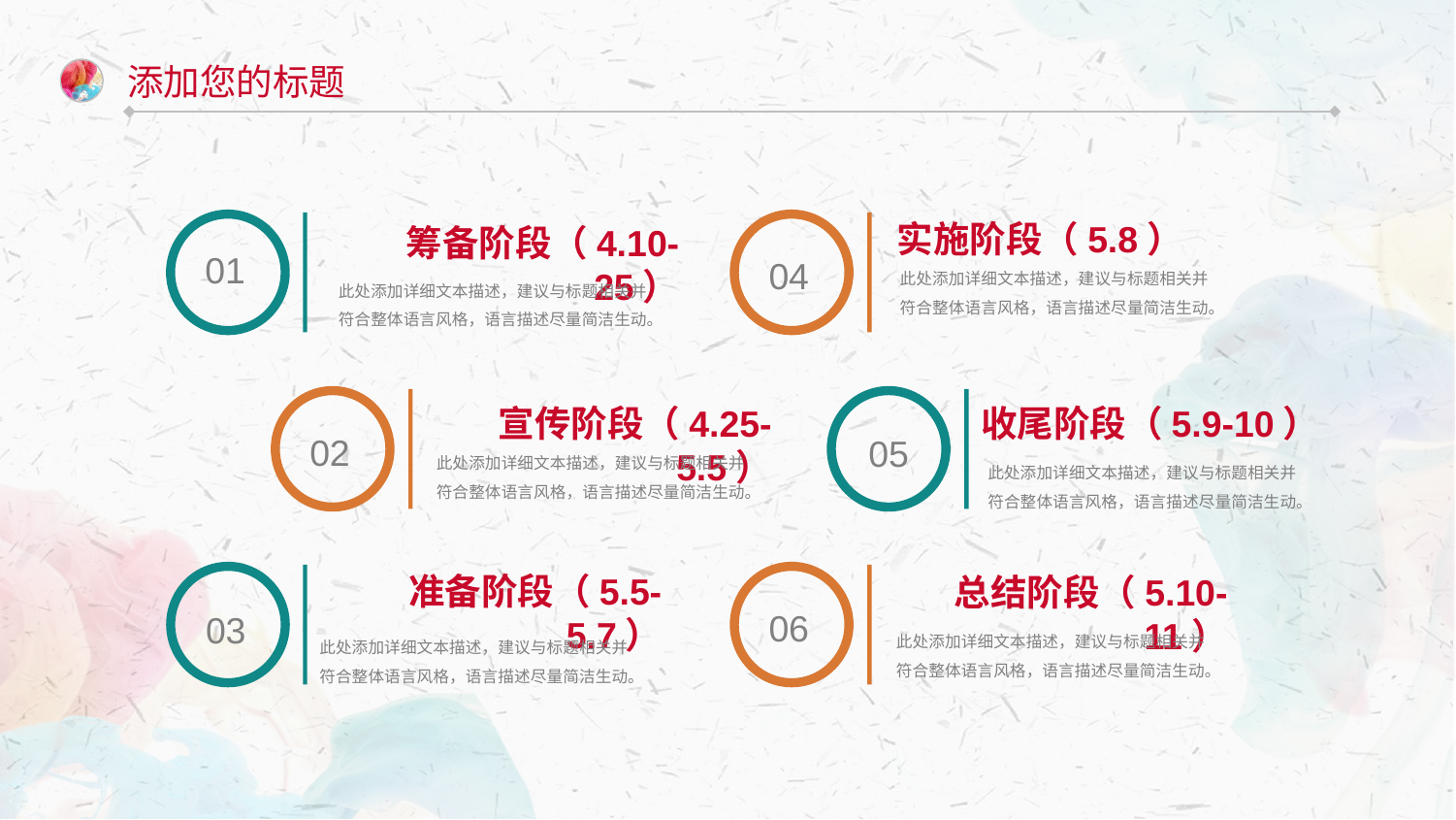

添加您的标题

01

04
实施阶段（5.8）
此处添加详细文本描述，建议与标题相关并符合整体语言风格，语言描述尽量简洁生动。
筹备阶段（4.10-25）
此处添加详细文本描述，建议与标题相关并符合整体语言风格，语言描述尽量简洁生动。

02

05
宣传阶段（4.25-5.5）
此处添加详细文本描述，建议与标题相关并符合整体语言风格，语言描述尽量简洁生动。
收尾阶段（5.9-10）
此处添加详细文本描述，建议与标题相关并符合整体语言风格，语言描述尽量简洁生动。

03

06
准备阶段（5.5-5.7）
此处添加详细文本描述，建议与标题相关并符合整体语言风格，语言描述尽量简洁生动。
总结阶段（5.10-11）
此处添加详细文本描述，建议与标题相关并符合整体语言风格，语言描述尽量简洁生动。